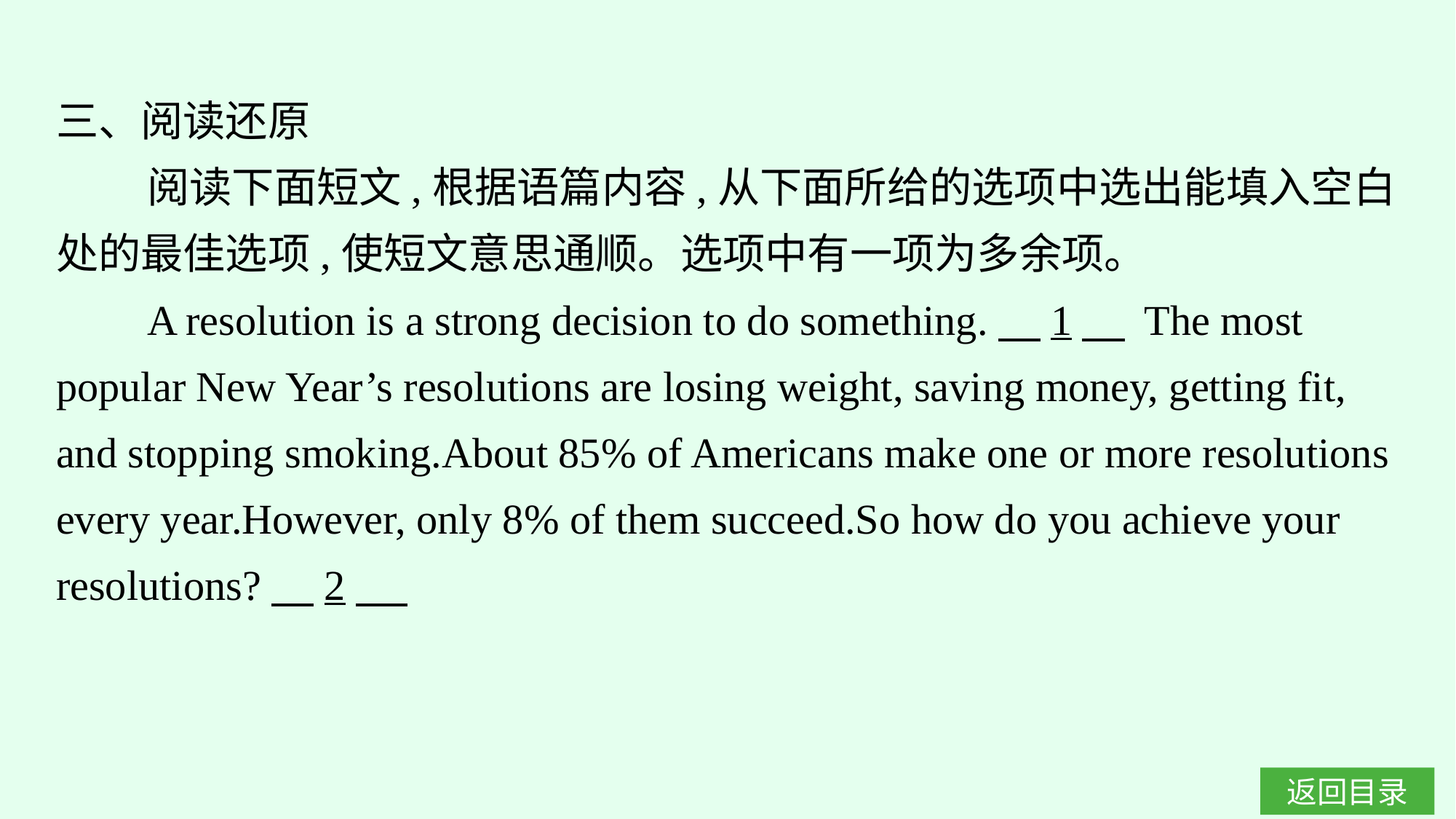

三、阅读还原
阅读下面短文,根据语篇内容,从下面所给的选项中选出能填入空白处的最佳选项,使短文意思通顺。选项中有一项为多余项。
A resolution is a strong decision to do something.　1　 The most popular New Year’s resolutions are losing weight, saving money, getting fit, and stopping smoking.About 85% of Americans make one or more resolutions every year.However, only 8% of them succeed.So how do you achieve your resolutions?　2